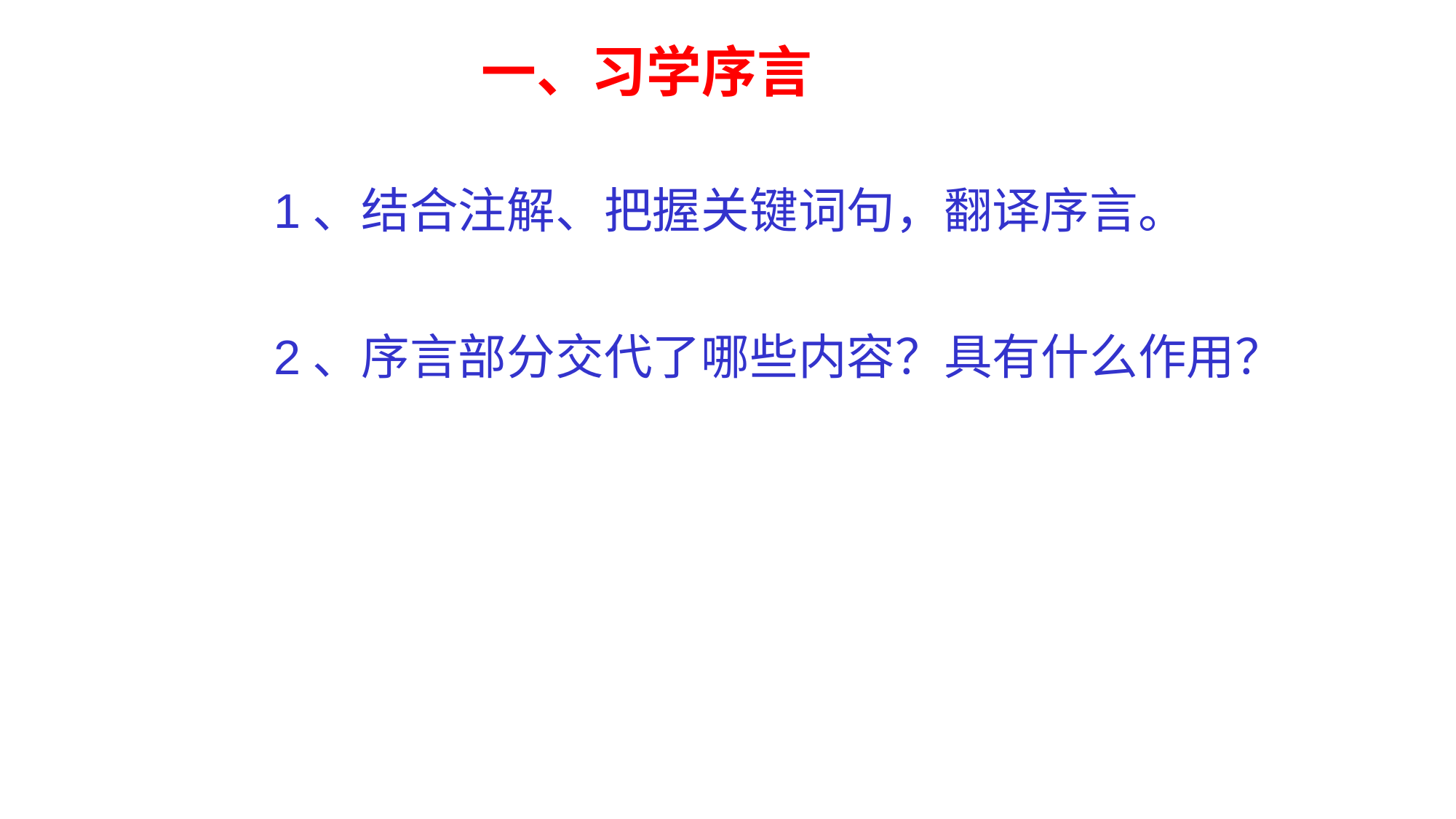

# 一、习学序言
1、结合注解、把握关键词句，翻译序言。

2、序言部分交代了哪些内容？具有什么作用？